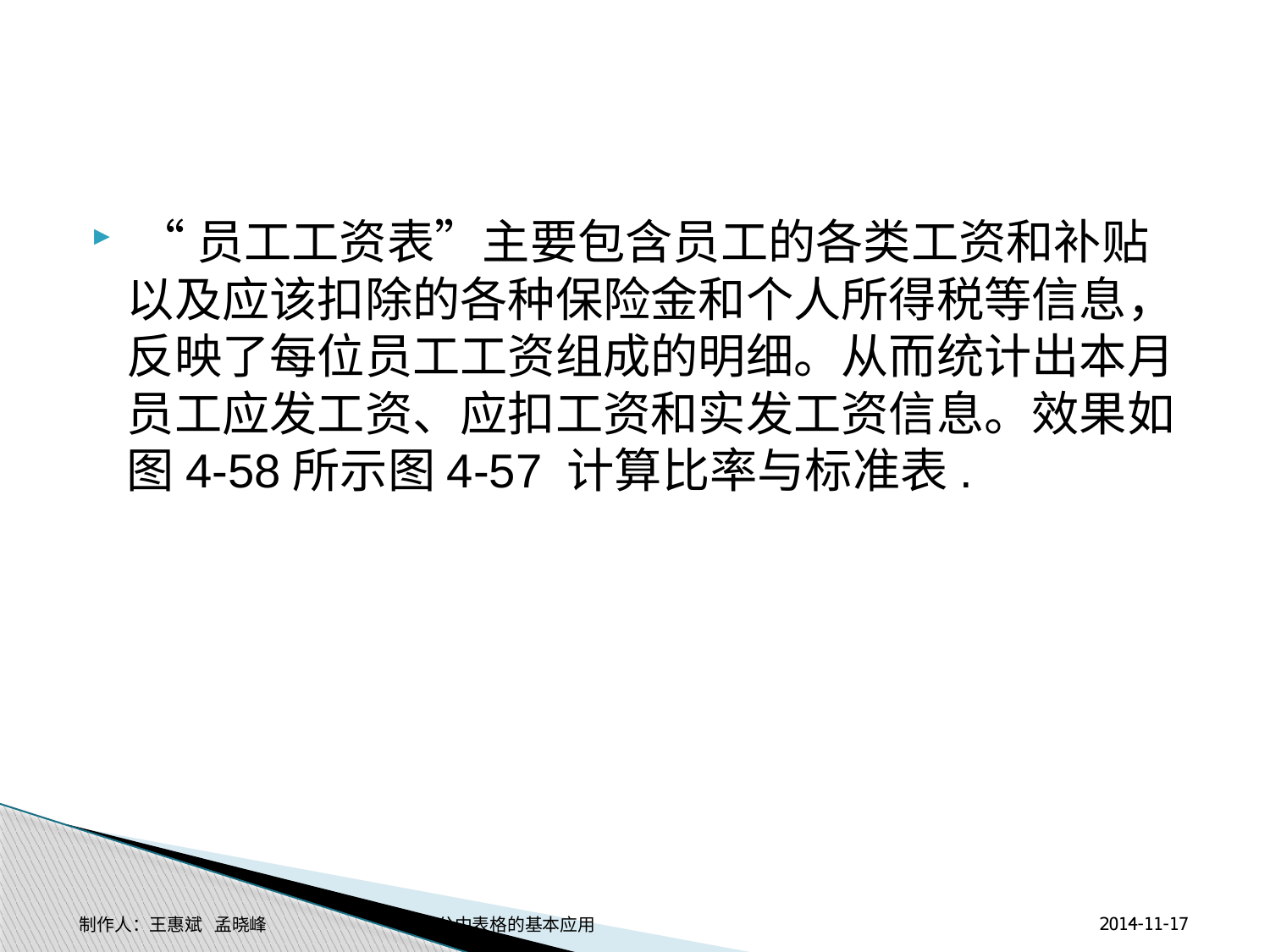

#
 “员工工资表”主要包含员工的各类工资和补贴以及应该扣除的各种保险金和个人所得税等信息，反映了每位员工工资组成的明细。从而统计出本月员工应发工资、应扣工资和实发工资信息。效果如图4-58所示图4-57 计算比率与标准表.
2014-11-17
制作人：王惠斌   孟晓峰                                      办公中表格的基本应用